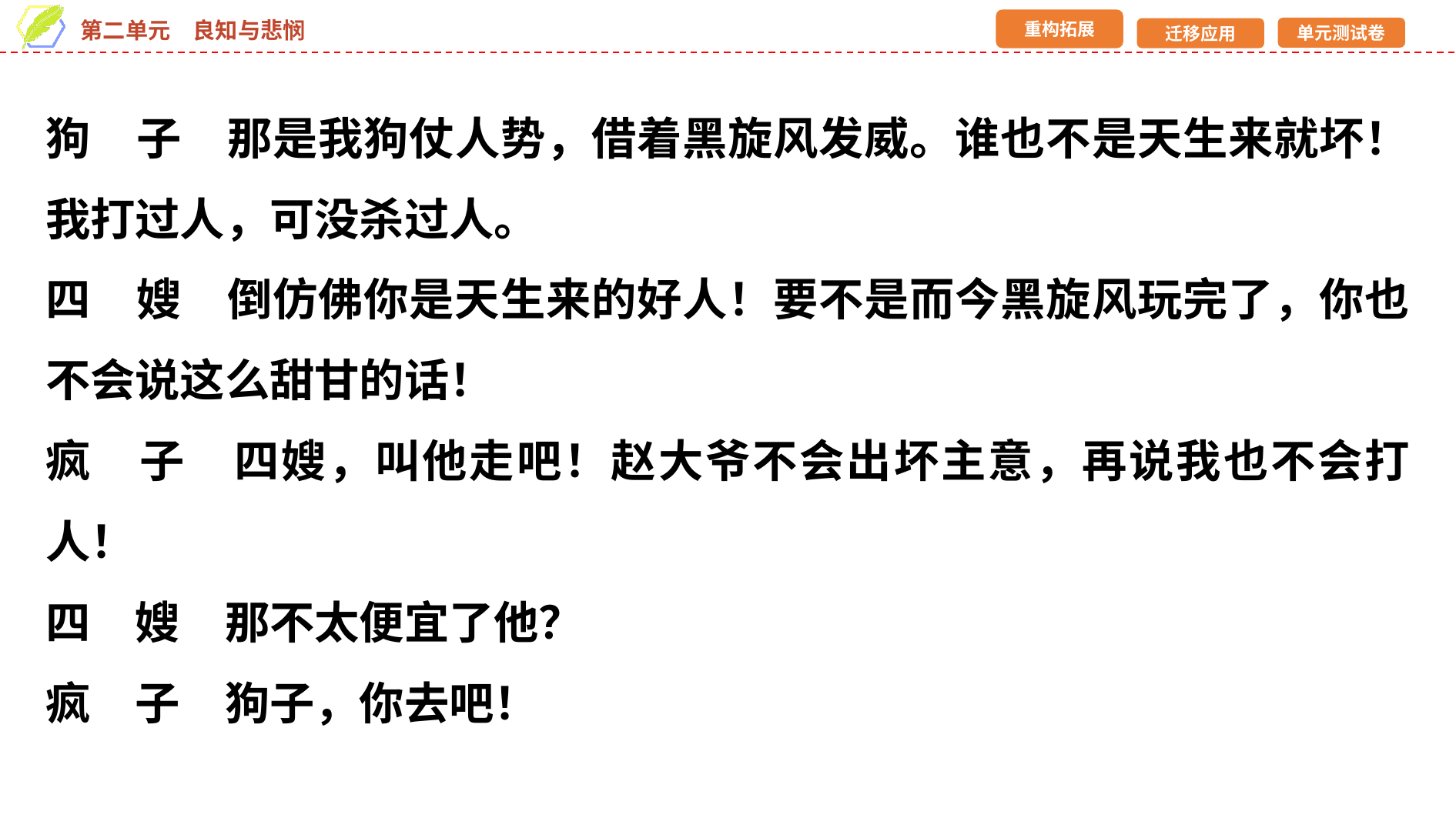

狗　子　那是我狗仗人势，借着黑旋风发威。谁也不是天生来就坏！我打过人，可没杀过人。
四　嫂　倒仿佛你是天生来的好人！要不是而今黑旋风玩完了，你也不会说这么甜甘的话！
疯　子　四嫂，叫他走吧！赵大爷不会出坏主意，再说我也不会打人！
四　嫂　那不太便宜了他？
疯　子　狗子，你去吧！